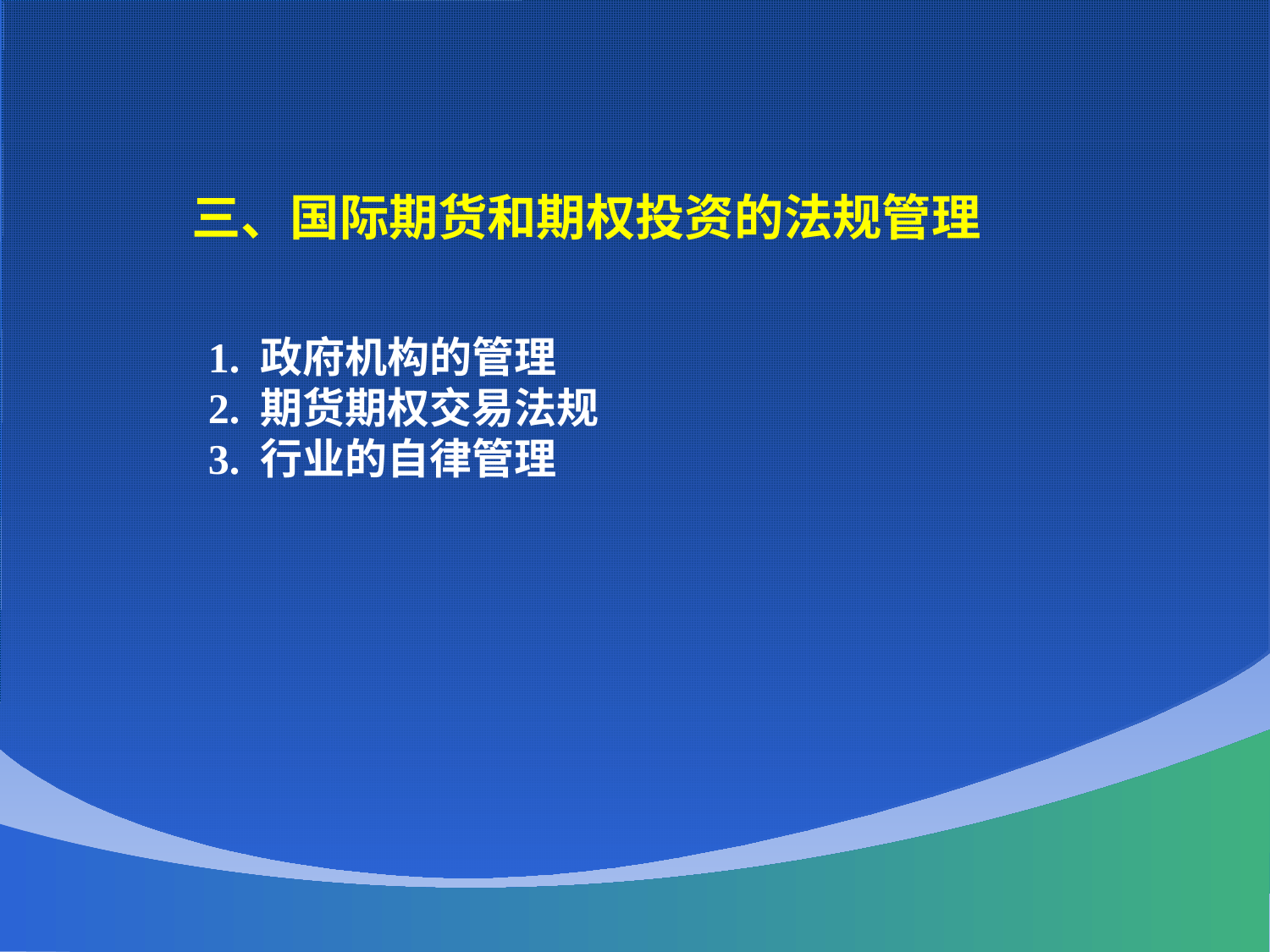

三、国际期货和期权投资的法规管理

        1. 政府机构的管理
        2. 期货期权交易法规
        3. 行业的自律管理